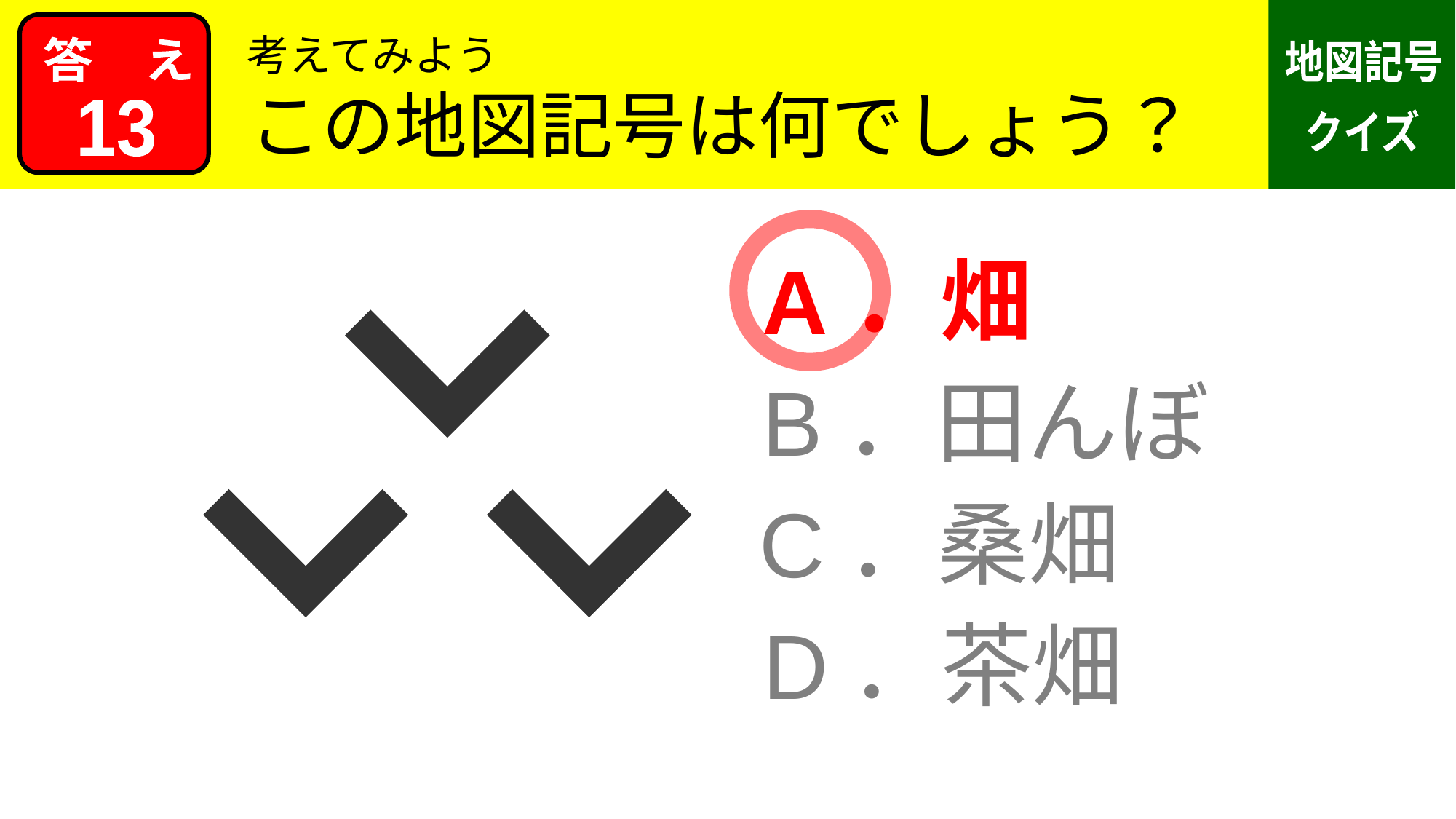

考えてみよう
この地図記号は何でしょう？
13

A．畑

B．田んぼ
C．桑畑
D．茶畑